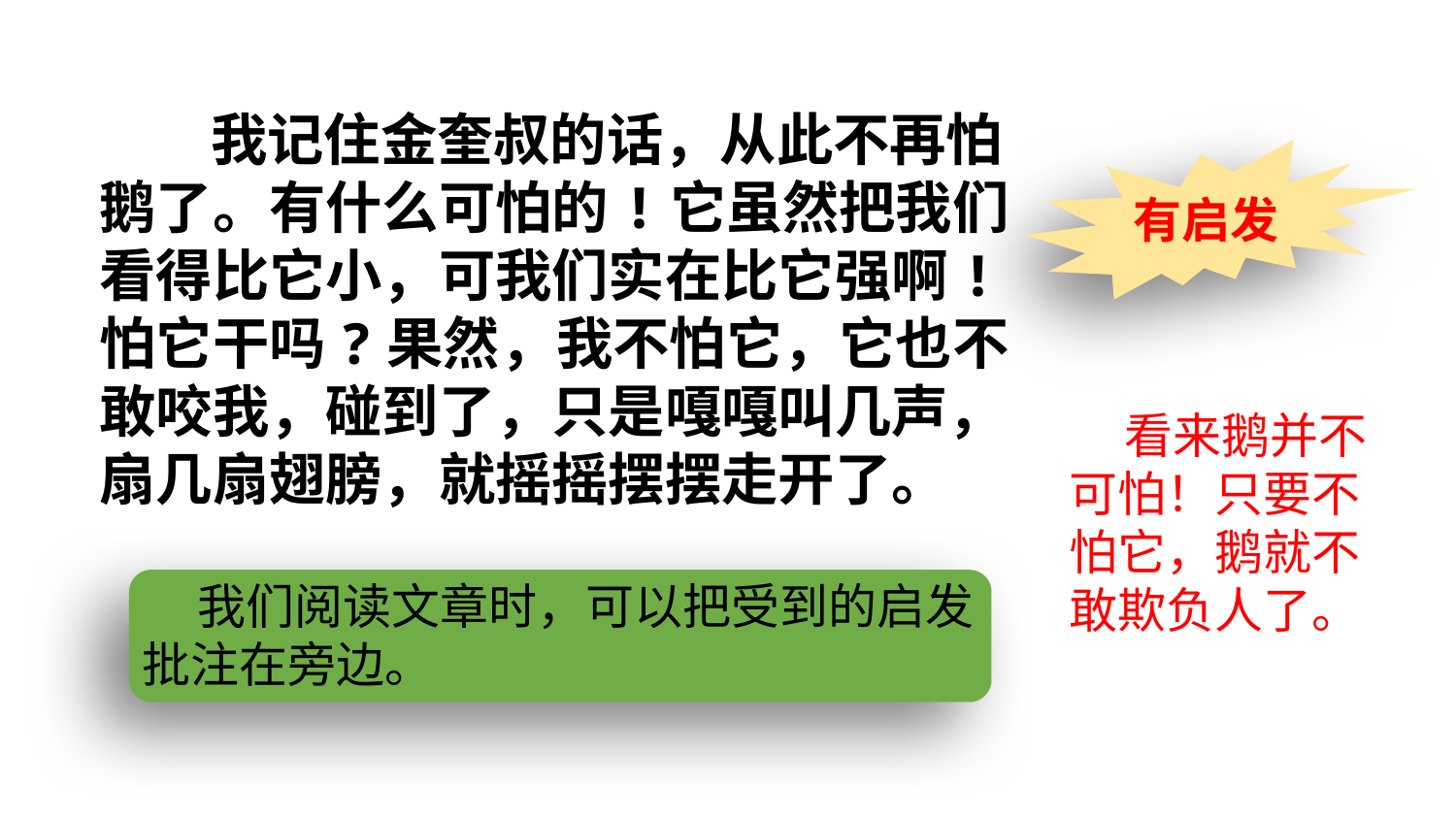

我记住金奎叔的话，从此不再怕鹅了。有什么可怕的!它虽然把我们看得比它小，可我们实在比它强啊!怕它干吗?果然，我不怕它，它也不敢咬我，碰到了，只是嘎嘎叫几声，扇几扇翅膀，就摇摇摆摆走开了。

有启发
    看来鹅并不可怕！只要不怕它，鹅就不敢欺负人了。
    我们阅读文章时，可以把受到的启发批注在旁边。